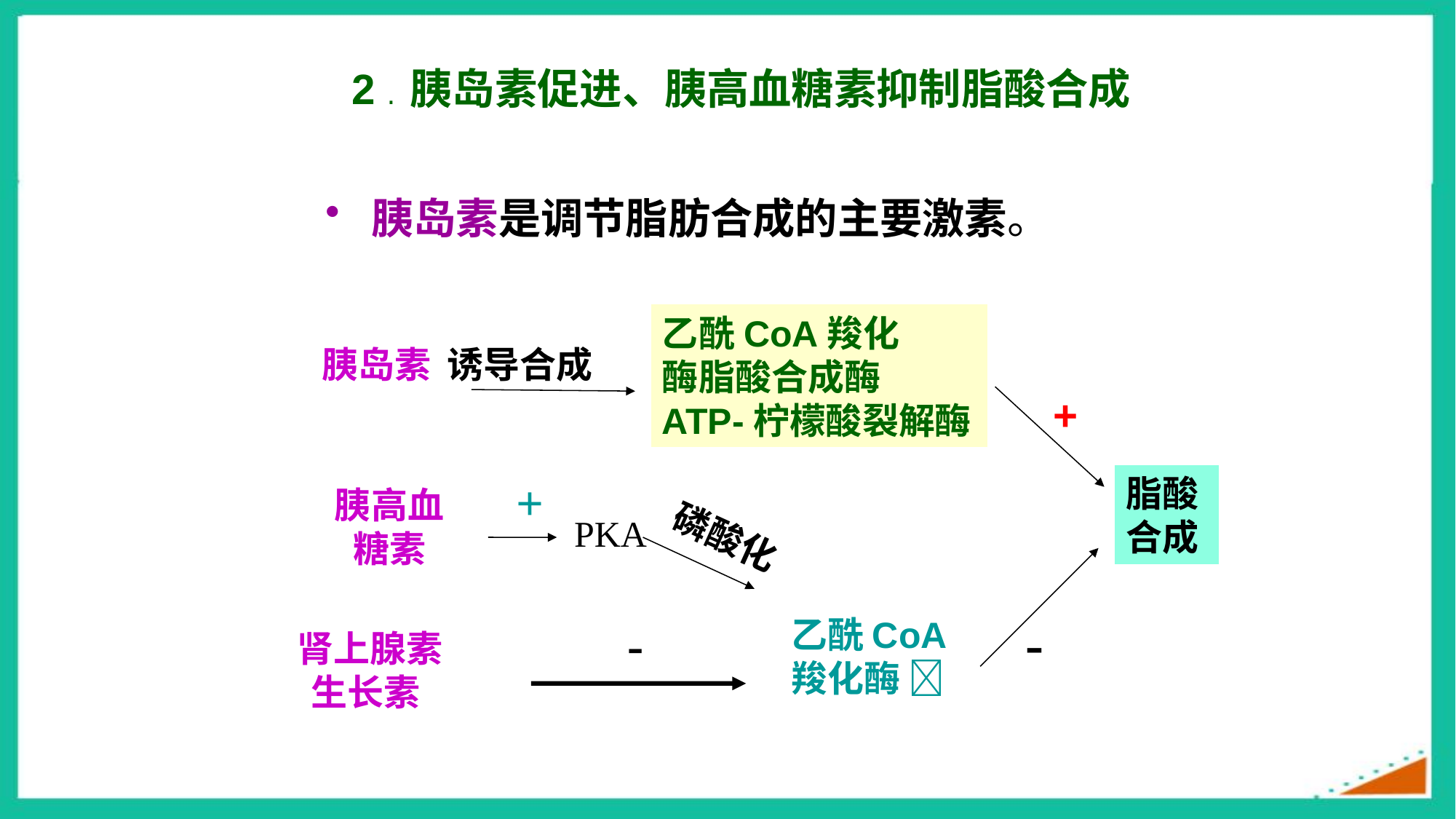

2 . 胰岛素促进、胰高血糖素抑制脂酸合成
 胰岛素是调节脂肪合成的主要激素。
乙酰CoA羧化
酶脂酸合成酶
ATP-柠檬酸裂解酶
胰岛素  诱导合成

+

脂酸
合成
+
胰高血糖素
PKA
磷酸化

-
乙酰CoA羧化酶 ↓
-
 肾上腺素
 生长素